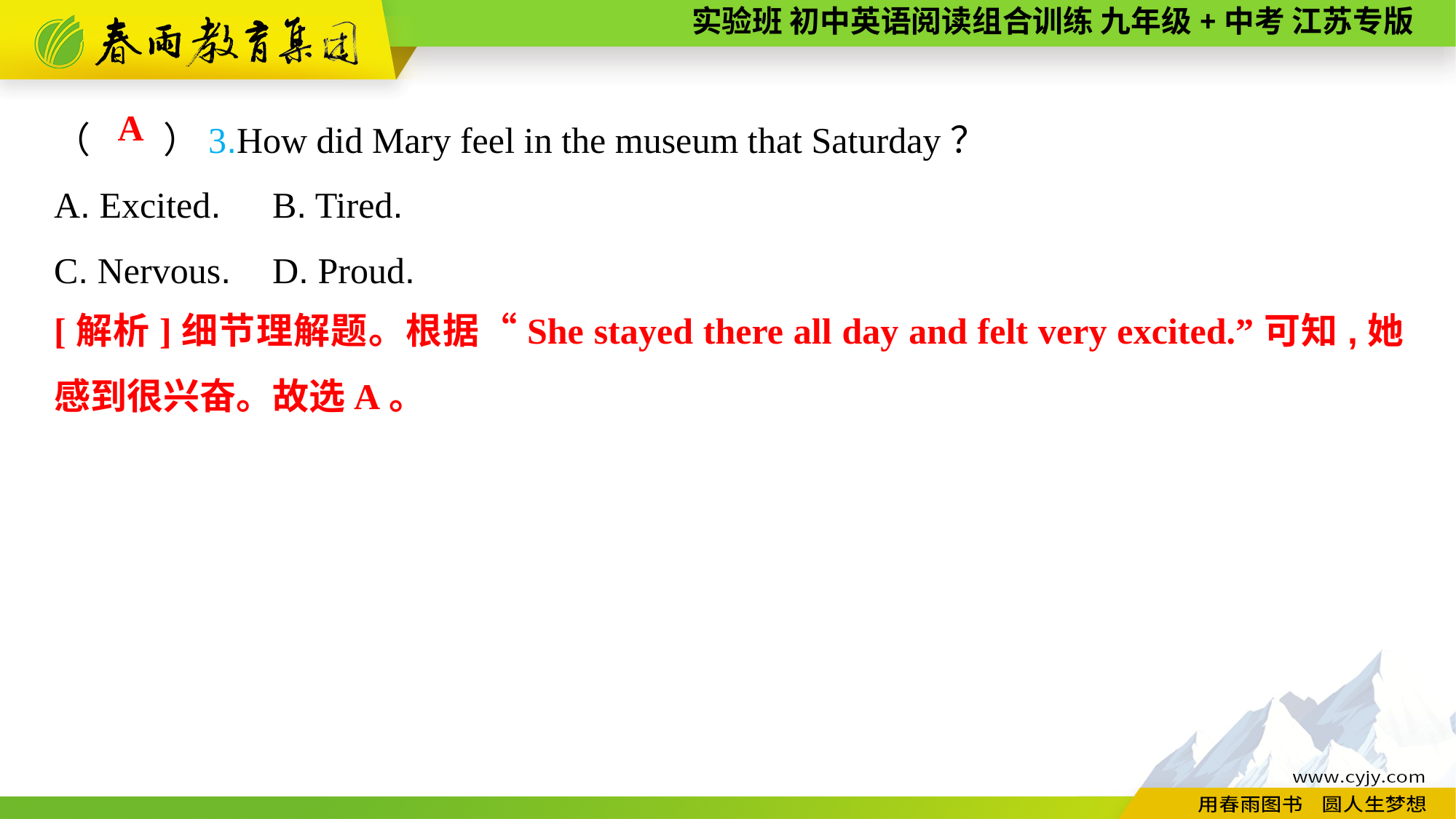

（　　）3.How did Mary feel in the museum that Saturday？
A. Excited.	B. Tired.
C. Nervous.	D. Proud.
A
[解析]细节理解题。根据“She stayed there all day and felt very excited.”可知,她感到很兴奋。故选A。